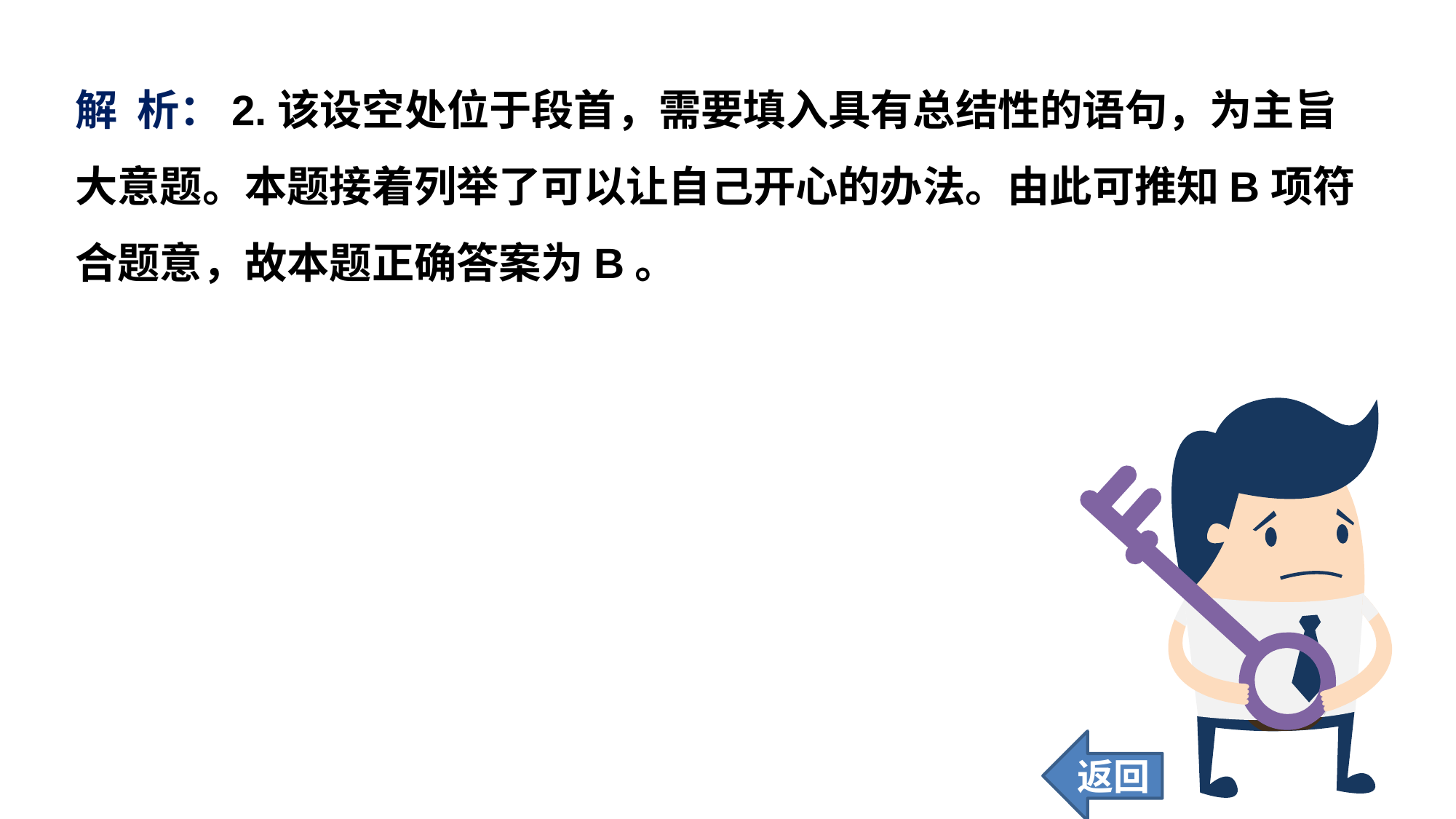

解  析：2.该设空处位于段首，需要填入具有总结性的语句，为主旨大意题。本题接着列举了可以让自己开心的办法。由此可推知B项符合题意，故本题正确答案为B。

返回
53